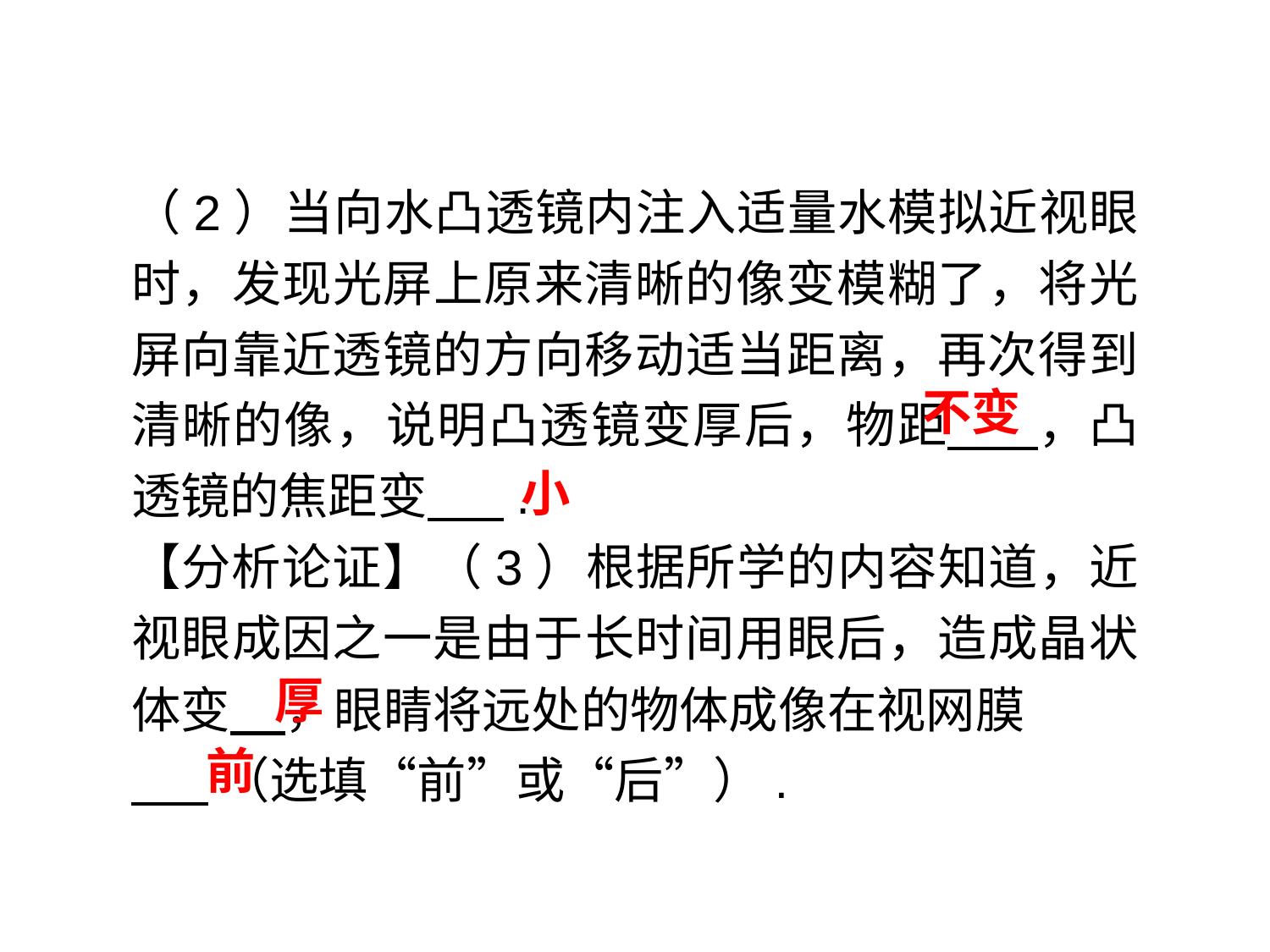

（2）当向水凸透镜内注入适量水模拟近视眼时，发现光屏上原来清晰的像变模糊了，将光屏向靠近透镜的方向移动适当距离，再次得到清晰的像，说明凸透镜变厚后，物距       ，凸透镜的焦距变       .
【分析论证】（3）根据所学的内容知道，近视眼成因之一是由于长时间用眼后，造成晶状体变     ，眼睛将远处的物体成像在视网膜
       （选填“前”或“后”）.
不变
小
厚
前